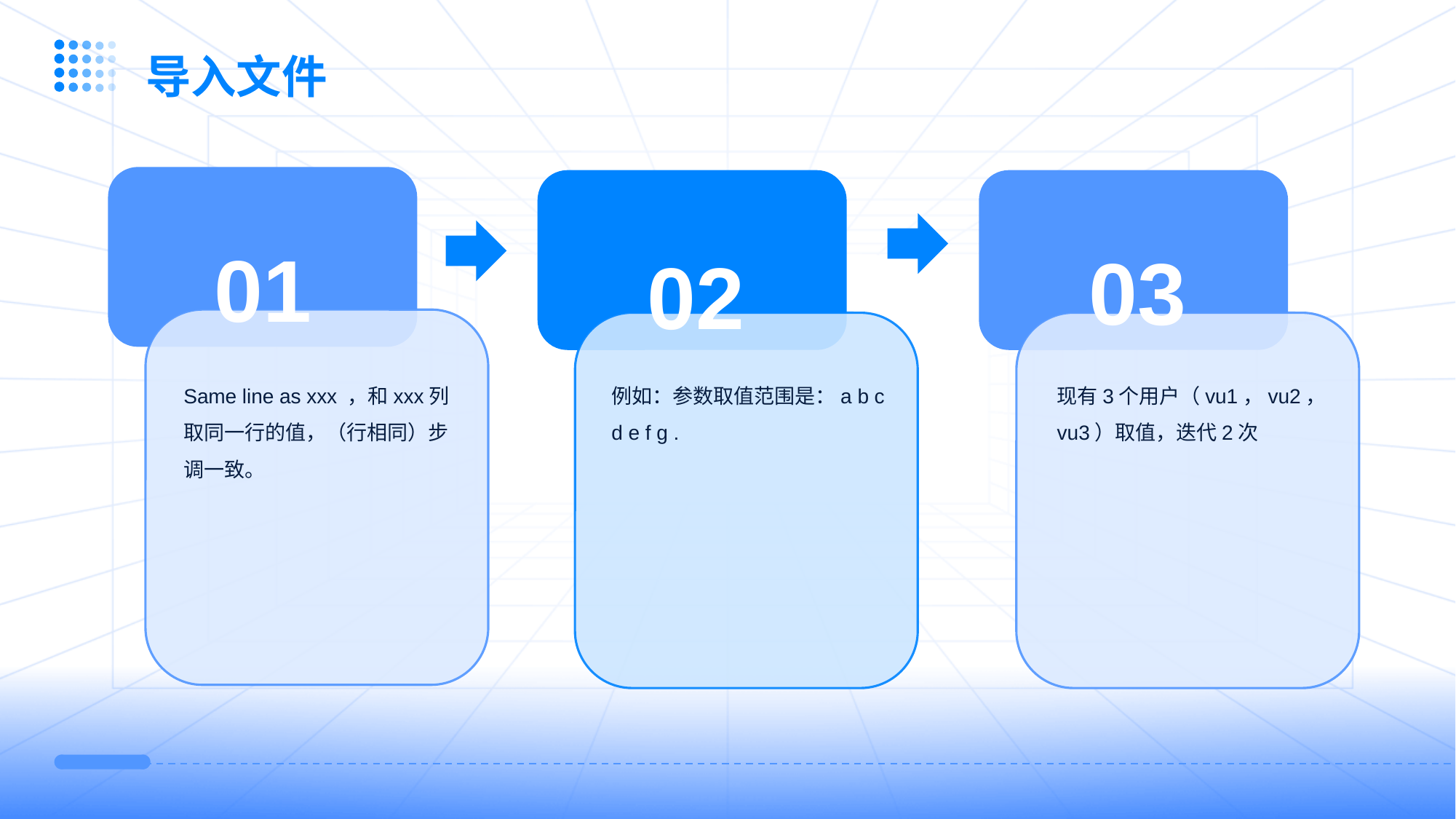

导入文件

01
03
02

Same line as xxx ，和xxx列取同一行的值，（行相同）步调一致。
例如：参数取值范围是：a b c d e f g .
现有3个用户（vu1，vu2，vu3）取值，迭代2次